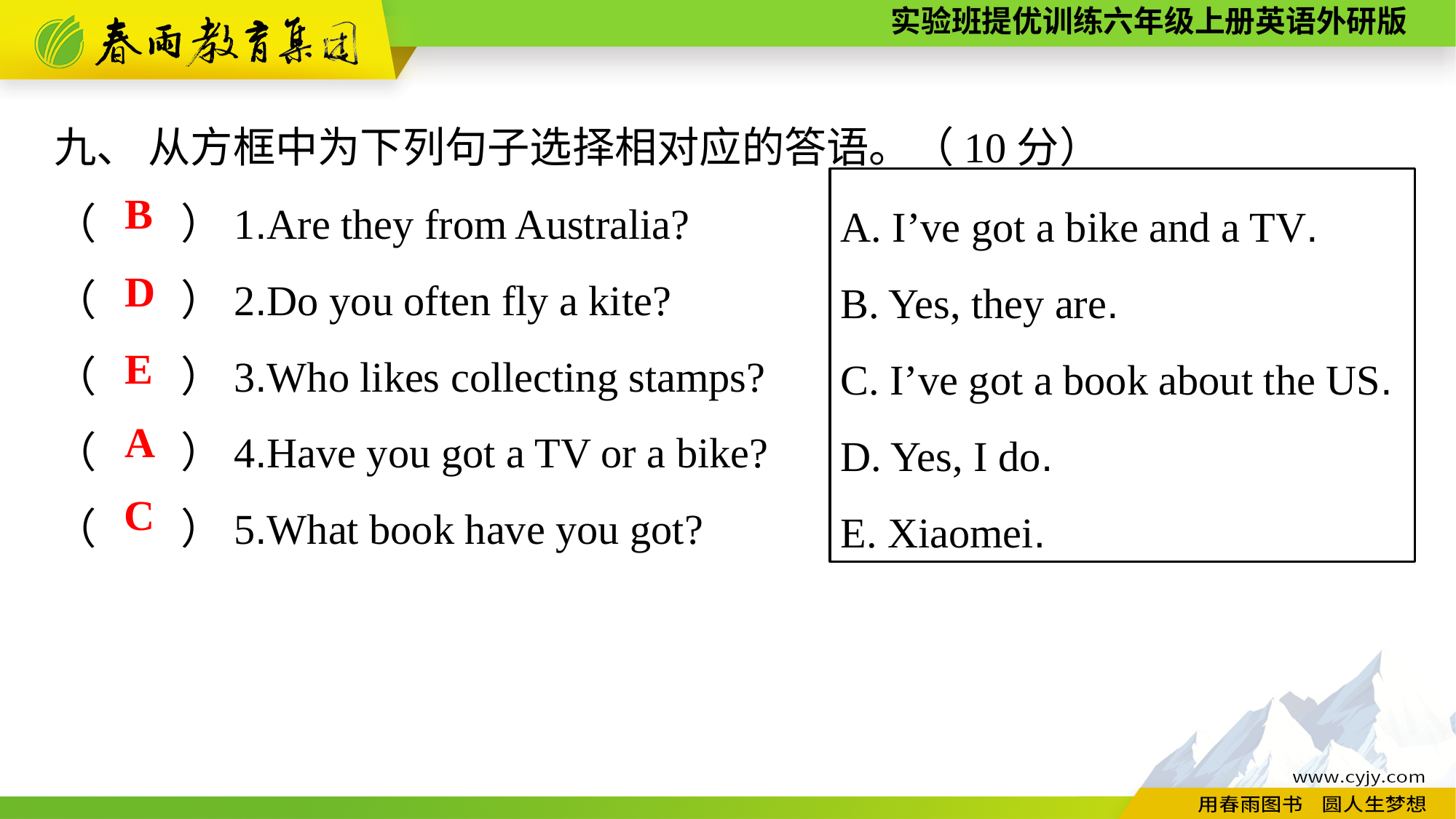

九、 从方框中为下列句子选择相对应的答语。（10分）
（　　）1.Are they from Australia?
（　　）2.Do you often fly a kite?
（　　）3.Who likes collecting stamps?
（　　）4.Have you got a TV or a bike?
（　　）5.What book have you got?
A. I’ve got a bike and a TV.
B. Yes, they are.
C. I’ve got a book about the US.
D. Yes, I do.
E. Xiaomei.
B
D
E
A
C